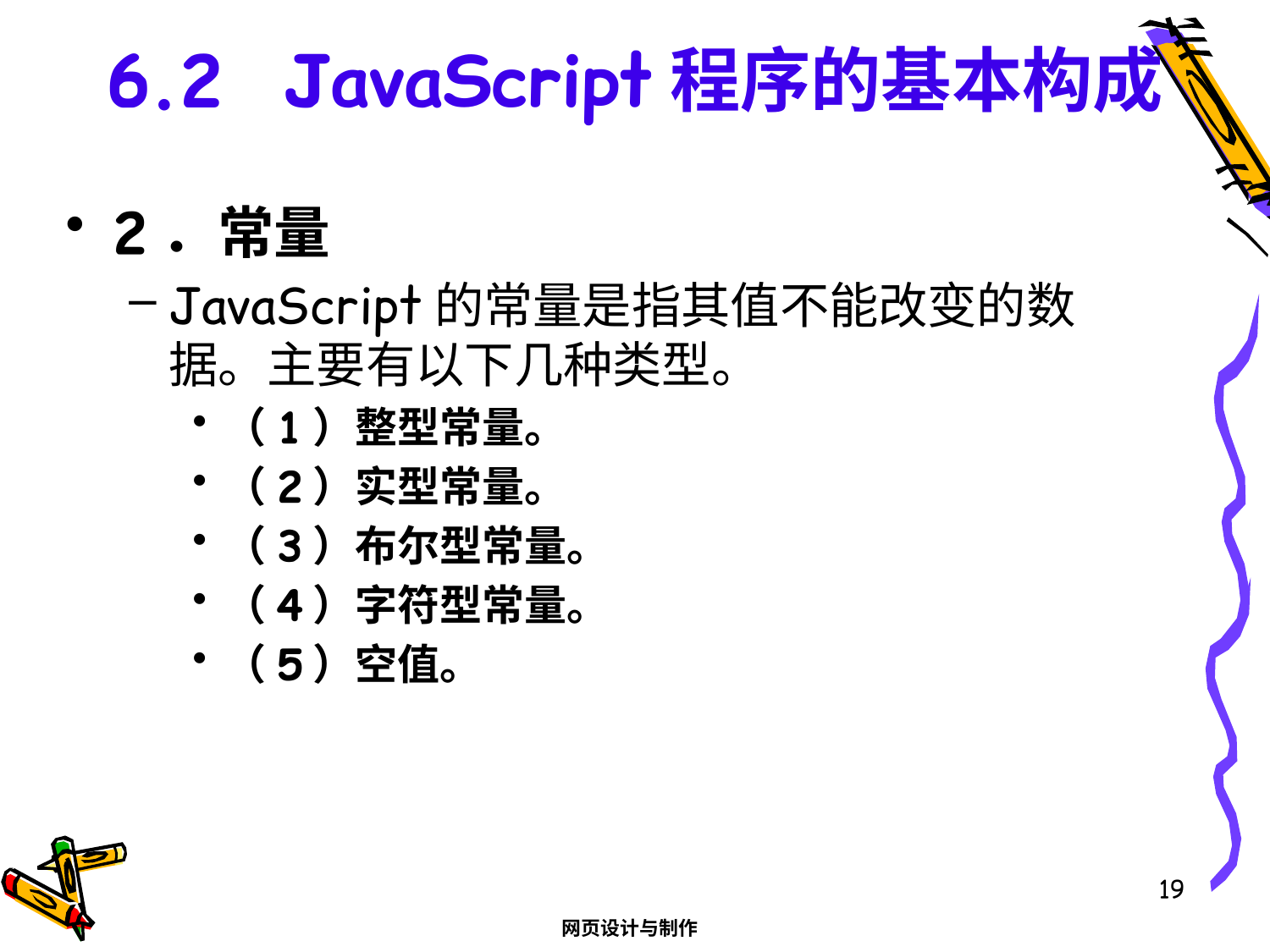

# 6.2  JavaScript程序的基本构成
2．常量
JavaScript的常量是指其值不能改变的数据。主要有以下几种类型。
（1）整型常量。
（2）实型常量。
（3）布尔型常量。
（4）字符型常量。
（5）空值。
19
网页设计与制作